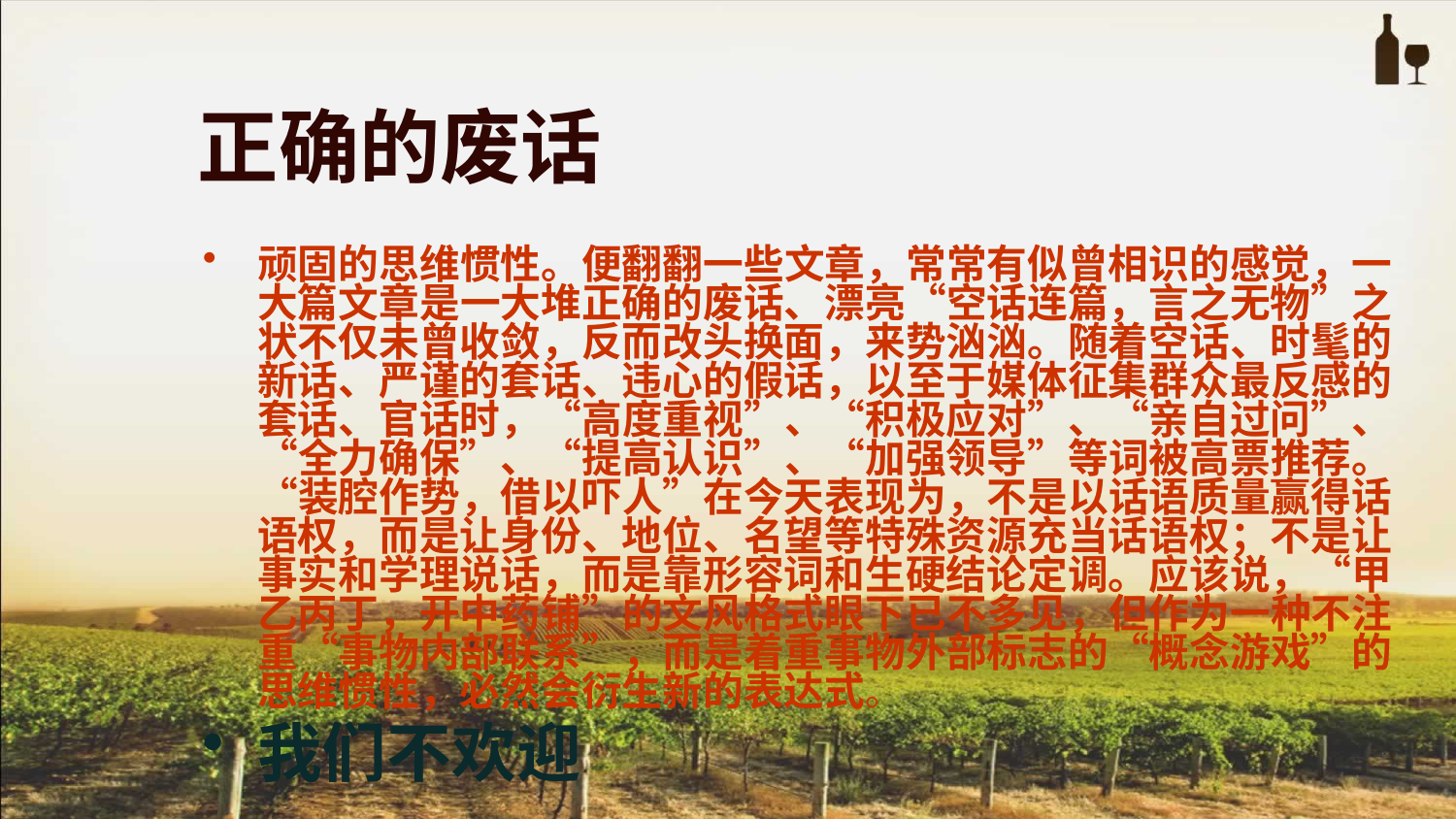

正确的废话
顽固的思维惯性。便翻翻一些文章，常常有似曾相识的感觉，一大篇文章是一大堆正确的废话、漂亮“空话连篇，言之无物”之状不仅未曾收敛，反而改头换面，来势汹汹。随着空话、时髦的新话、严谨的套话、违心的假话，以至于媒体征集群众最反感的套话、官话时，“高度重视”、“积极应对”、“亲自过问”、“全力确保”、“提高认识”、“加强领导”等词被高票推荐。“装腔作势，借以吓人”在今天表现为，不是以话语质量赢得话语权，而是让身份、地位、名望等特殊资源充当话语权；不是让事实和学理说话，而是靠形容词和生硬结论定调。应该说，“甲乙丙丁，开中药铺”的文风格式眼下已不多见，但作为一种不注重“事物内部联系”，而是着重事物外部标志的“概念游戏”的思维惯性，必然会衍生新的表达式。
我们不欢迎